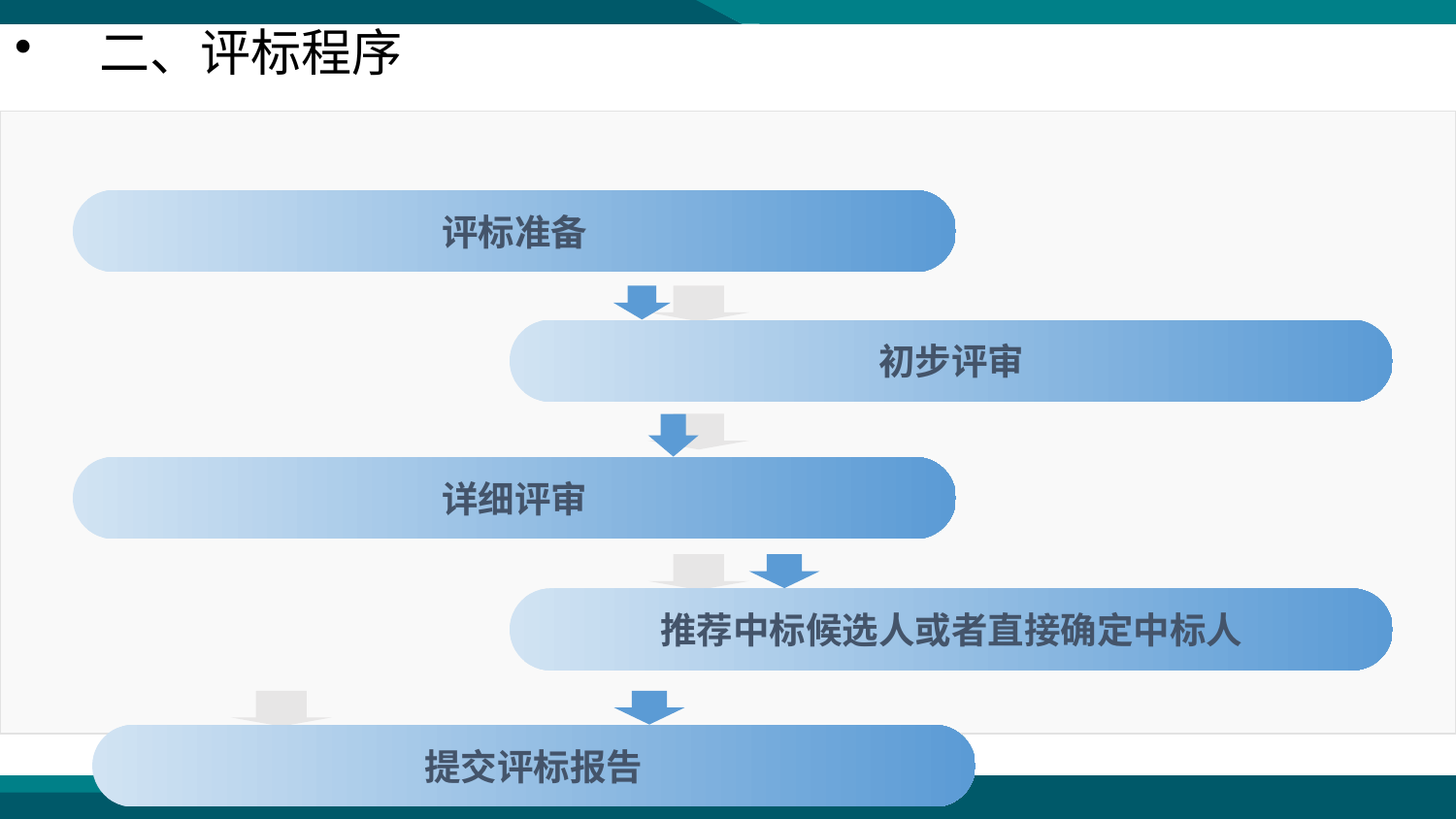

二、评标程序
评标准备

初步评审

详细评审

推荐中标候选人或者直接确定中标人

提交评标报告